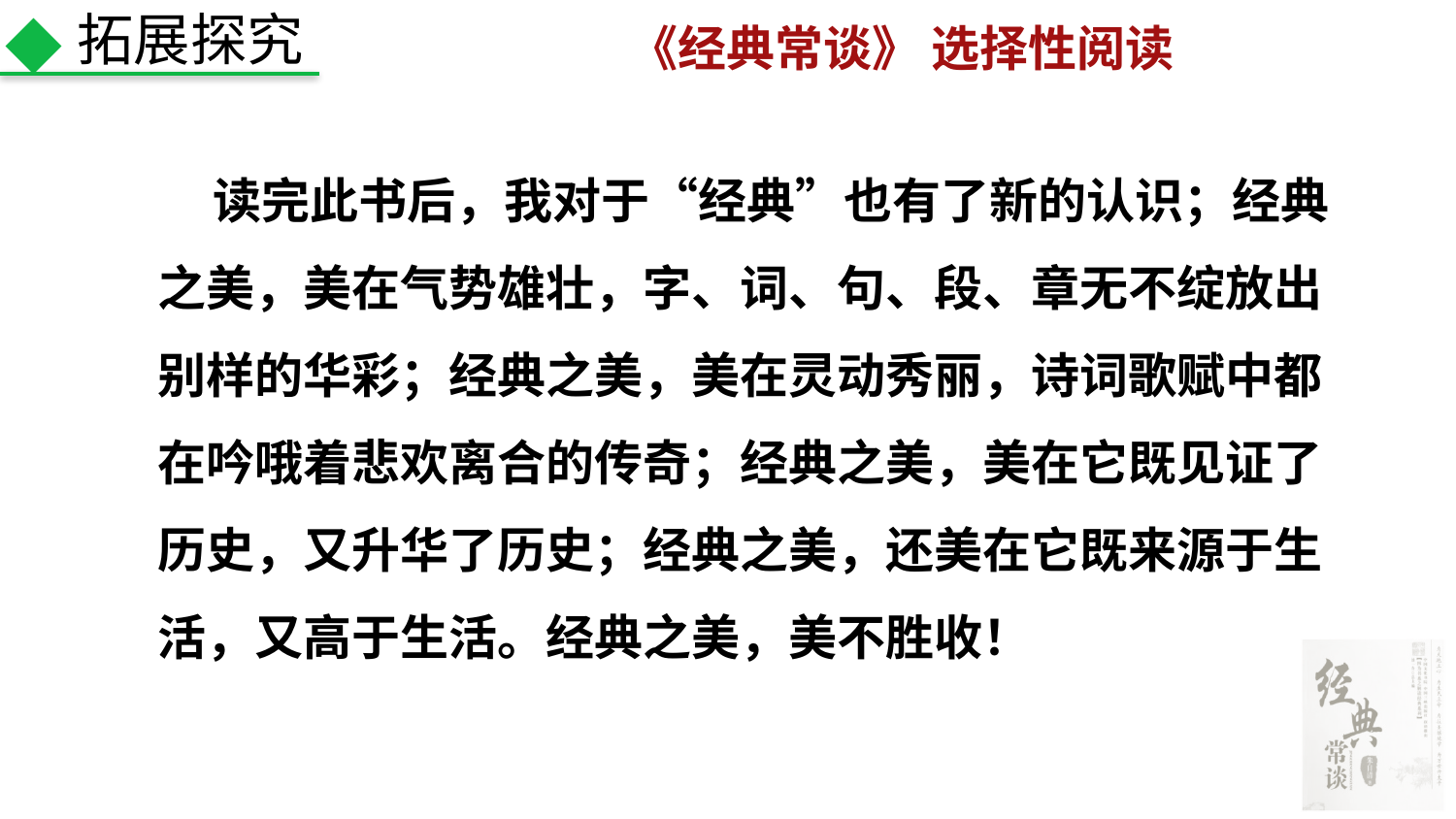

拓展探究

    读完此书后，我对于“经典”也有了新的认识；经典之美，美在气势雄壮，字、词、句、段、章无不绽放出别样的华彩；经典之美，美在灵动秀丽，诗词歌赋中都在吟哦着悲欢离合的传奇；经典之美，美在它既见证了历史，又升华了历史；经典之美，还美在它既来源于生活，又高于生活。经典之美，美不胜收！